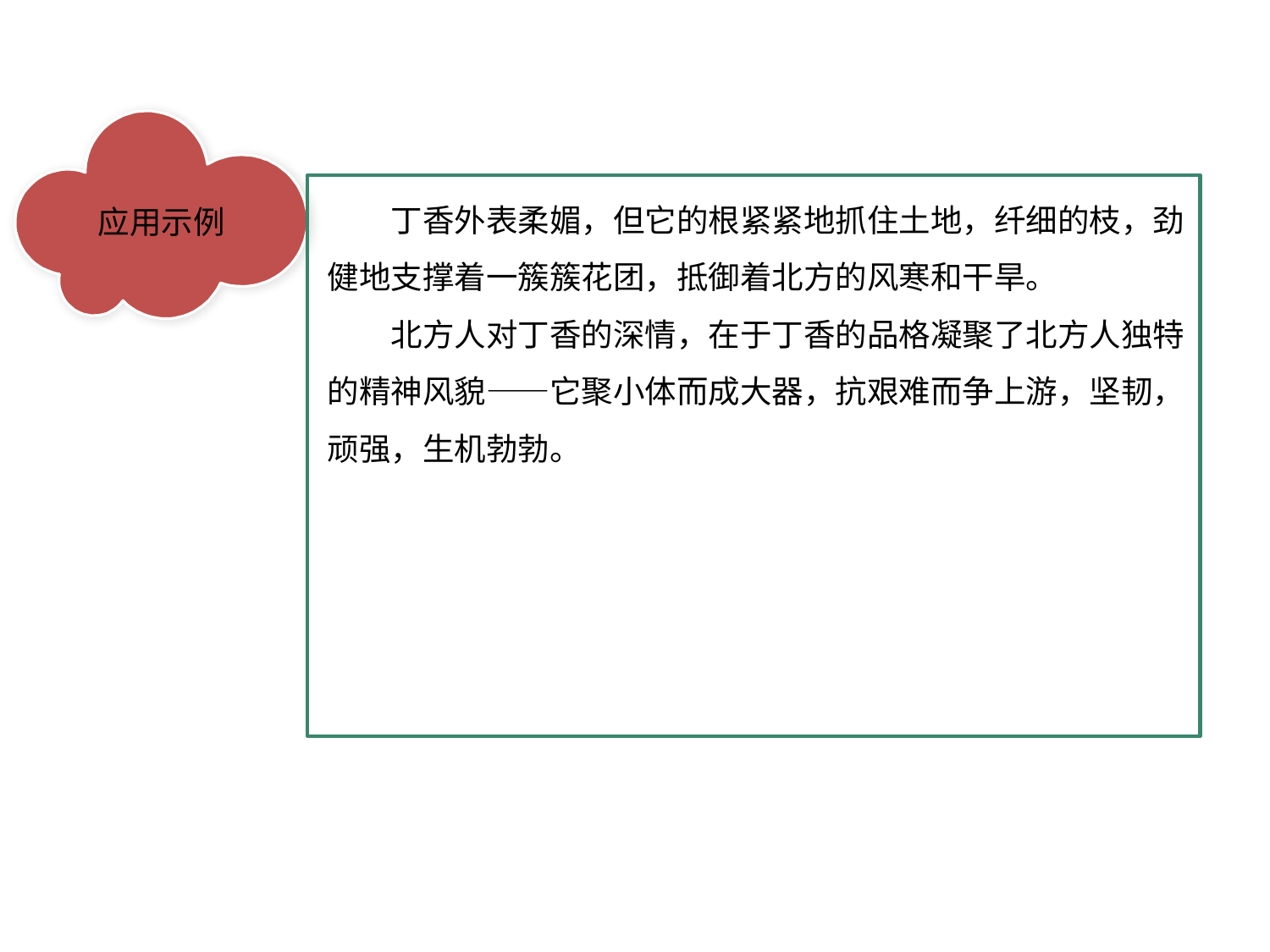

应用示例

丁香外表柔媚，但它的根紧紧地抓住土地，纤细的枝，劲健地支撑着一簇簇花团，抵御着北方的风寒和干旱。
北方人对丁香的深情，在于丁香的品格凝聚了北方人独特的精神风貌——它聚小体而成大器，抗艰难而争上游，坚韧，顽强，生机勃勃。